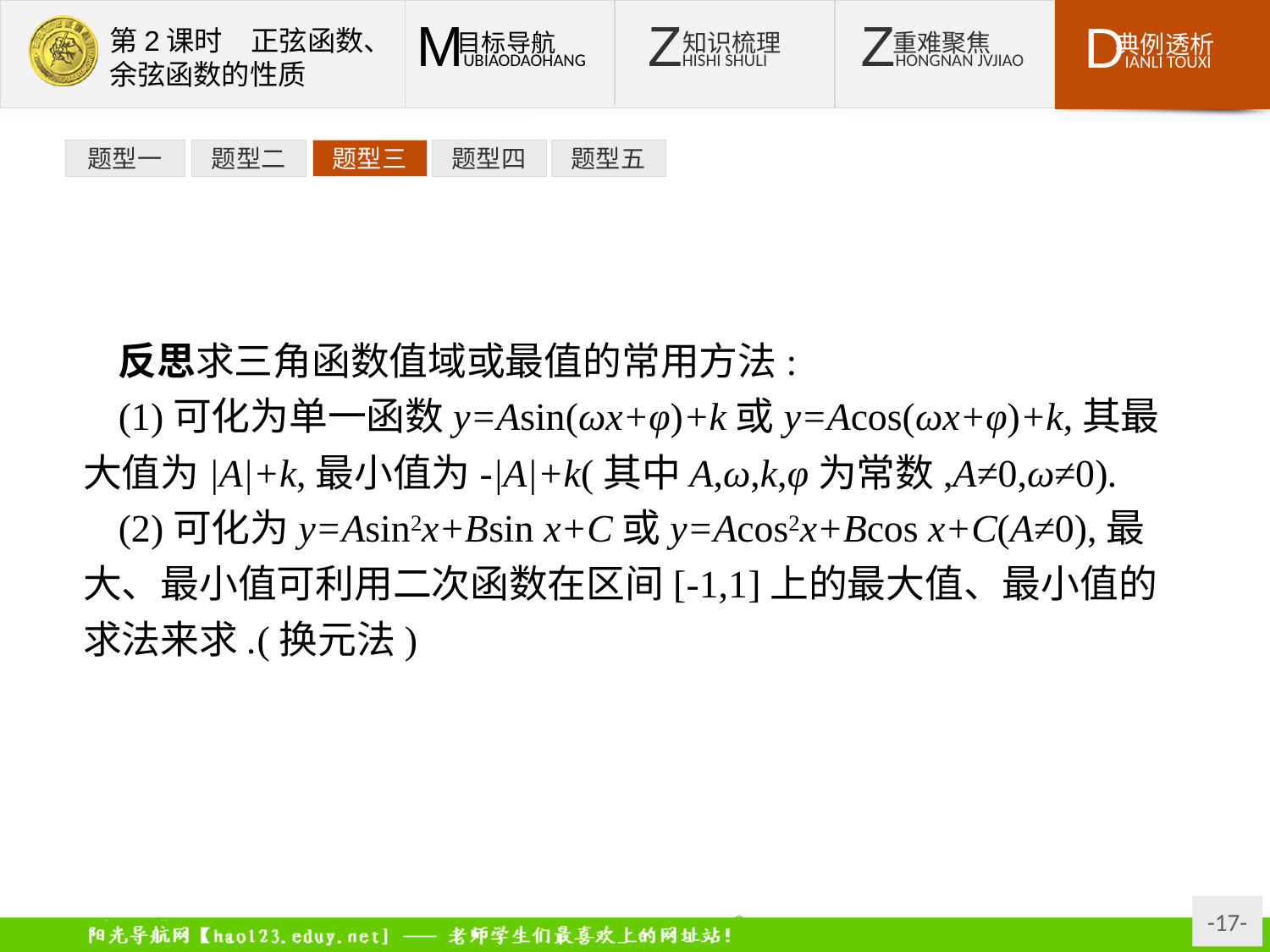

题型一
题型二
题型三
题型四
题型五
反思求三角函数值域或最值的常用方法:
(1)可化为单一函数y=Asin(ωx+φ)+k或y=Acos(ωx+φ)+k,其最大值为|A|+k,最小值为-|A|+k(其中A,ω,k,φ为常数,A≠0,ω≠0).
(2)可化为y=Asin2x+Bsin x+C或y=Acos2x+Bcos x+C(A≠0),最大、最小值可利用二次函数在区间[-1,1]上的最大值、最小值的求法来求.(换元法)